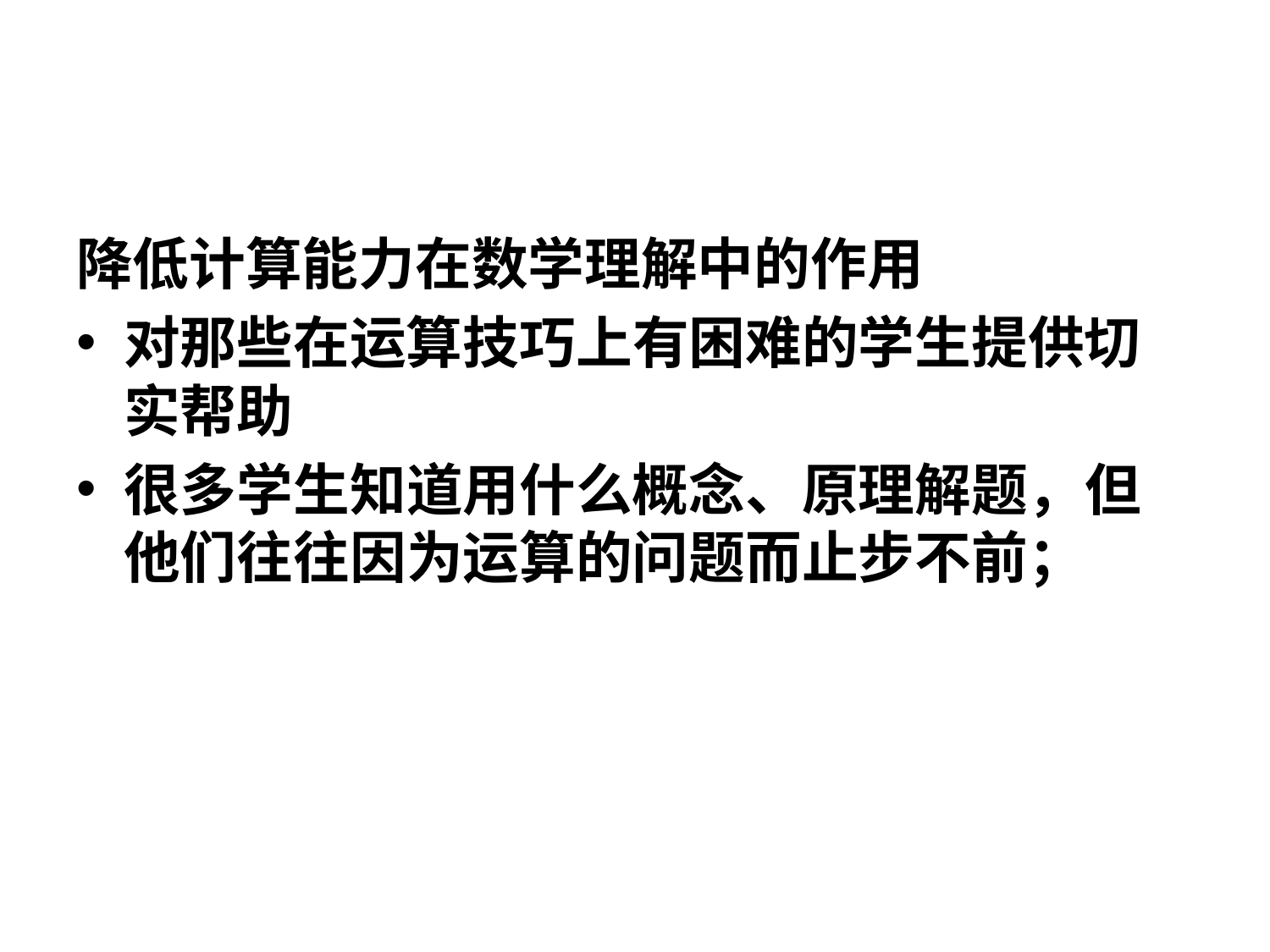

降低计算能力在数学理解中的作用
对那些在运算技巧上有困难的学生提供切实帮助
很多学生知道用什么概念、原理解题，但他们往往因为运算的问题而止步不前；